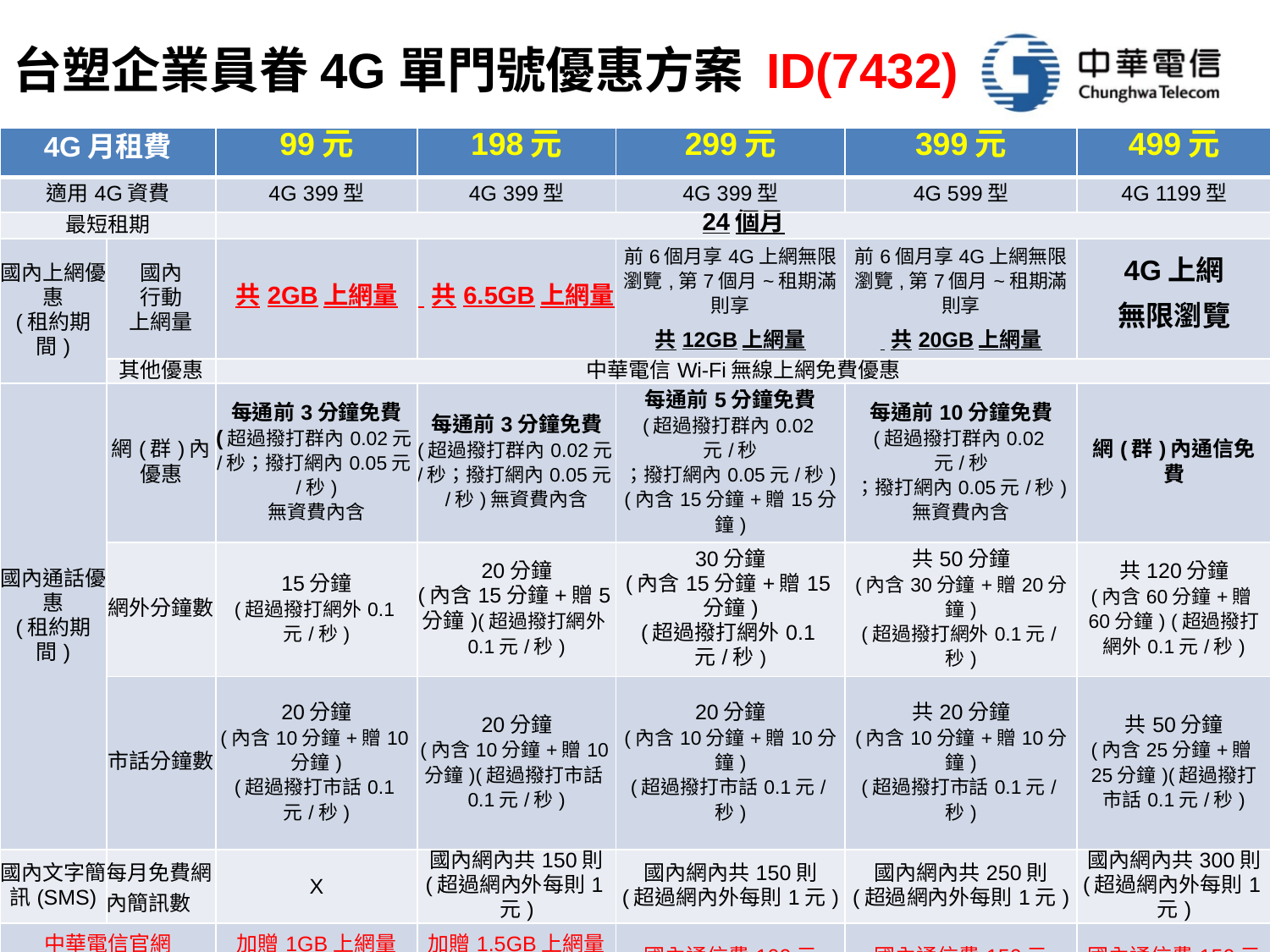

# 台塑企業員眷4G單門號優惠方案 ID(7432)
| 4G月租費 |  | 99元 | 198元 | 299元 | 399元 | 499元 |
| --- | --- | --- | --- | --- | --- | --- |
| 適用4G資費 |  | 4G 399型 | 4G 399型 | 4G 399型 | 4G 599型 | 4G 1199型 |
| 最短租期 |  | 24個月 |  |  |  |  |
| 國內上網優惠 (租約期間) | 國內 行動 上網量 | 共2GB上網量 | 共6.5GB上網量 | 前6個月享4G上網無限瀏覽,第7個月~租期滿則享 共12GB上網量 | 前6個月享4G上網無限瀏覽,第7個月~租期滿則享 共20GB上網量 | 4G上網 無限瀏覽 |
|  | 其他優惠 | 中華電信Wi-Fi無線上網免費優惠 |  |  |  |  |
| 國內通話優惠 (租約期間) | 網(群)內 優惠 | 每通前3分鐘免費 (超過撥打群內0.02元/秒；撥打網內0.05元/秒) 無資費內含 | 每通前3分鐘免費 (超過撥打群內0.02元/秒；撥打網內0.05元/秒)無資費內含 | 每通前5分鐘免費 (超過撥打群內0.02元/秒 ；撥打網內0.05元/秒) (內含15分鐘+贈15分鐘) | 每通前10分鐘免費 (超過撥打群內0.02元/秒 ；撥打網內0.05元/秒) 無資費內含 | 網(群)內通信免費 |
|  | 網外分鐘數 | 15分鐘 (超過撥打網外0.1元/秒) | 20分鐘 (內含15分鐘+贈5分鐘)(超過撥打網外0.1元/秒) | 30分鐘 (內含15分鐘+贈15分鐘) (超過撥打網外0.1元/秒) | 共50分鐘 (內含30分鐘+贈20分鐘) (超過撥打網外0.1元/秒) | 共120分鐘 (內含60分鐘+贈60分鐘) (超過撥打網外0.1元/秒) |
|  | 市話分鐘數 | 20分鐘 (內含10分鐘+贈10分鐘) (超過撥打市話0.1元/秒) | 20分鐘 (內含10分鐘+贈10分鐘)(超過撥打市話0.1元/秒) | 20分鐘 (內含10分鐘+贈10分鐘) (超過撥打市話0.1元/秒) | 共20分鐘 (內含10分鐘+贈10分鐘) (超過撥打市話0.1元/秒) | 共50分鐘 (內含25分鐘+贈25分鐘)(超過撥打市話0.1元/秒) |
| 國內文字簡訊(SMS) | 每月免費網內簡訊數 | X | 國內網內共150則 (超過網內外每則1元) | 國內網內共150則 (超過網內外每則1元) | 國內網內共250則 (超過網內外每則1元) | 國內網內共300則 (超過網內外每則1元) |
| 中華電信官網 申辦加贈優惠 |  | 加贈1GB上網量 國內通信費50元 | 加贈1.5GB上網量 國內通信費50元 | 國內通信費100元 | 國內通信費150元 | 國內通信費150元 |
| 加贈優惠 (限NP/新申租) |  | 加贈1GB上網量 | 加贈1.5GB上網量 | 國內通信費50元 | 國內通信費100元 | 國內通信費100元 |
| 提前解約金 (按租期剩餘日數遞減) |  | 2,000元 | 3,000元 | 4000元 | 5,000元 | 6,000元 |